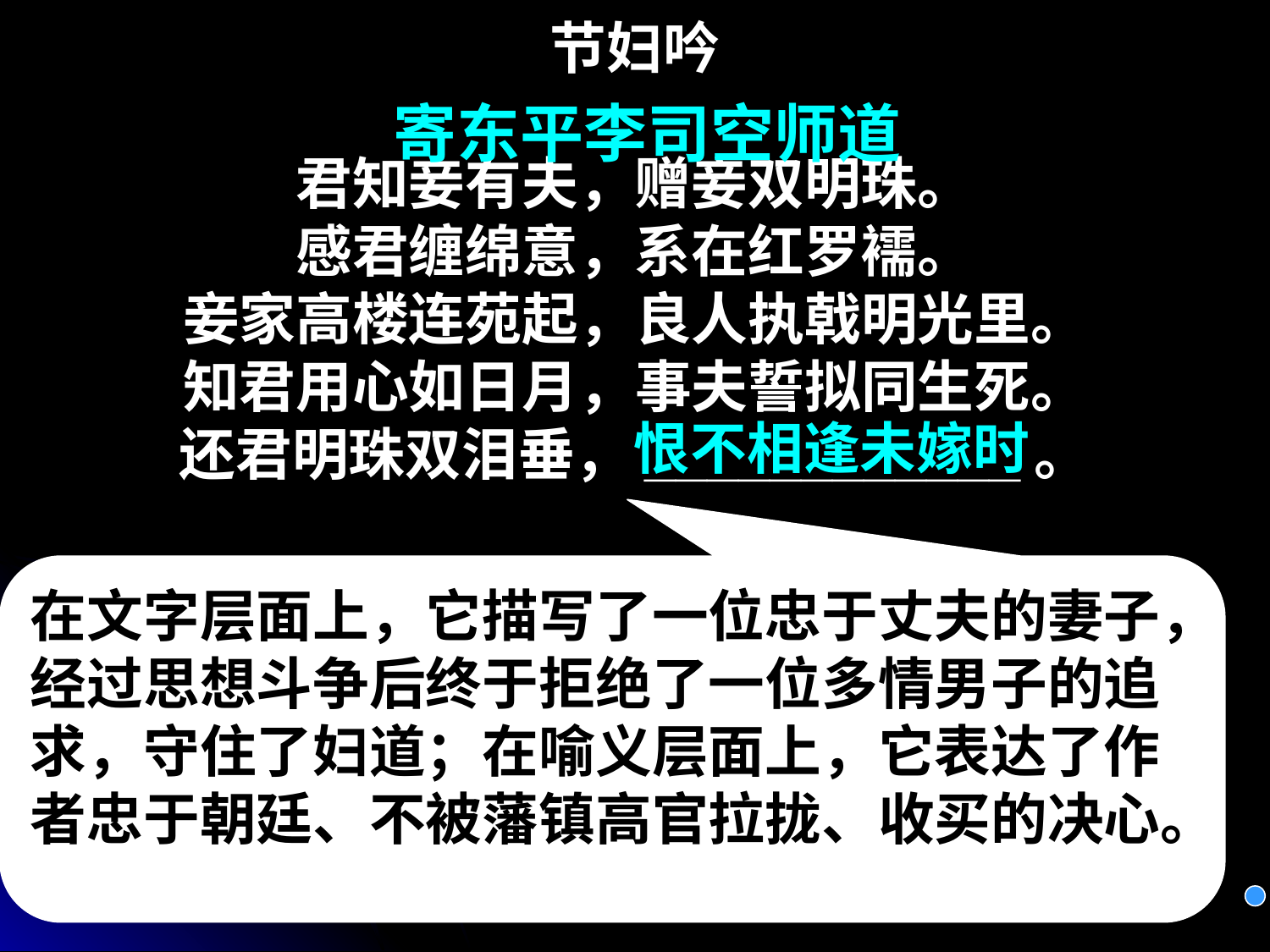

节妇吟

君知妾有夫，赠妾双明珠。
感君缠绵意，系在红罗襦。
妾家高楼连苑起，良人执戟明光里。
知君用心如日月，事夫誓拟同生死。
还君明珠双泪垂，____________。
寄东平李司空师道
恨不相逢未嫁时
在文字层面上，它描写了一位忠于丈夫的妻子，经过思想斗争后终于拒绝了一位多情男子的追求，守住了妇道；在喻义层面上，它表达了作者忠于朝廷、不被藩镇高官拉拢、收买的决心。
       这首诗具有怎样的双层内涵？